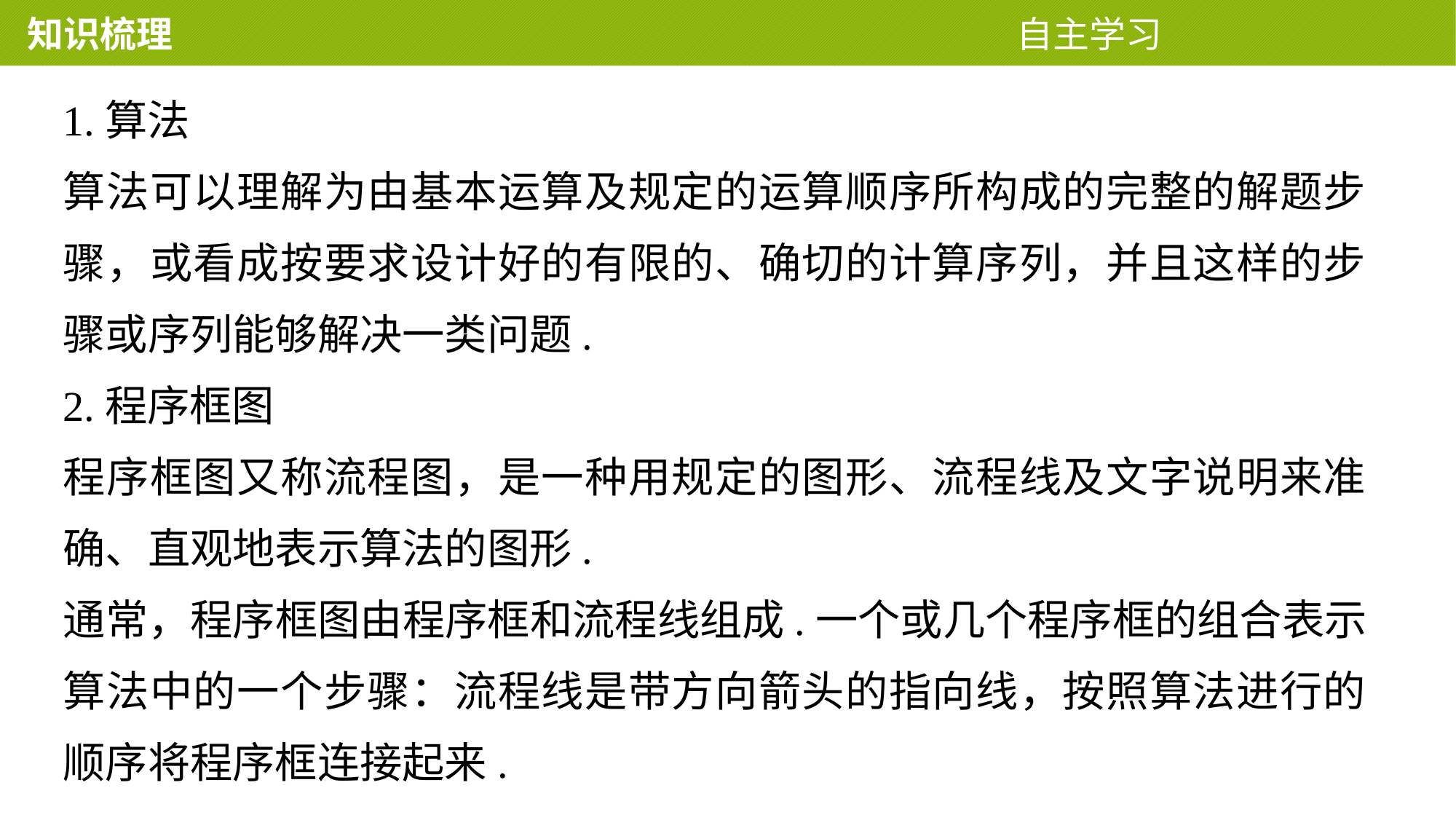

知识梳理                                                                                                       自主学习
1.算法
算法可以理解为由基本运算及规定的运算顺序所构成的完整的解题步骤，或看成按要求设计好的有限的、确切的计算序列，并且这样的步骤或序列能够解决一类问题.
2.程序框图
程序框图又称流程图，是一种用规定的图形、流程线及文字说明来准确、直观地表示算法的图形.
通常，程序框图由程序框和流程线组成.一个或几个程序框的组合表示算法中的一个步骤：流程线是带方向箭头的指向线，按照算法进行的顺序将程序框连接起来.